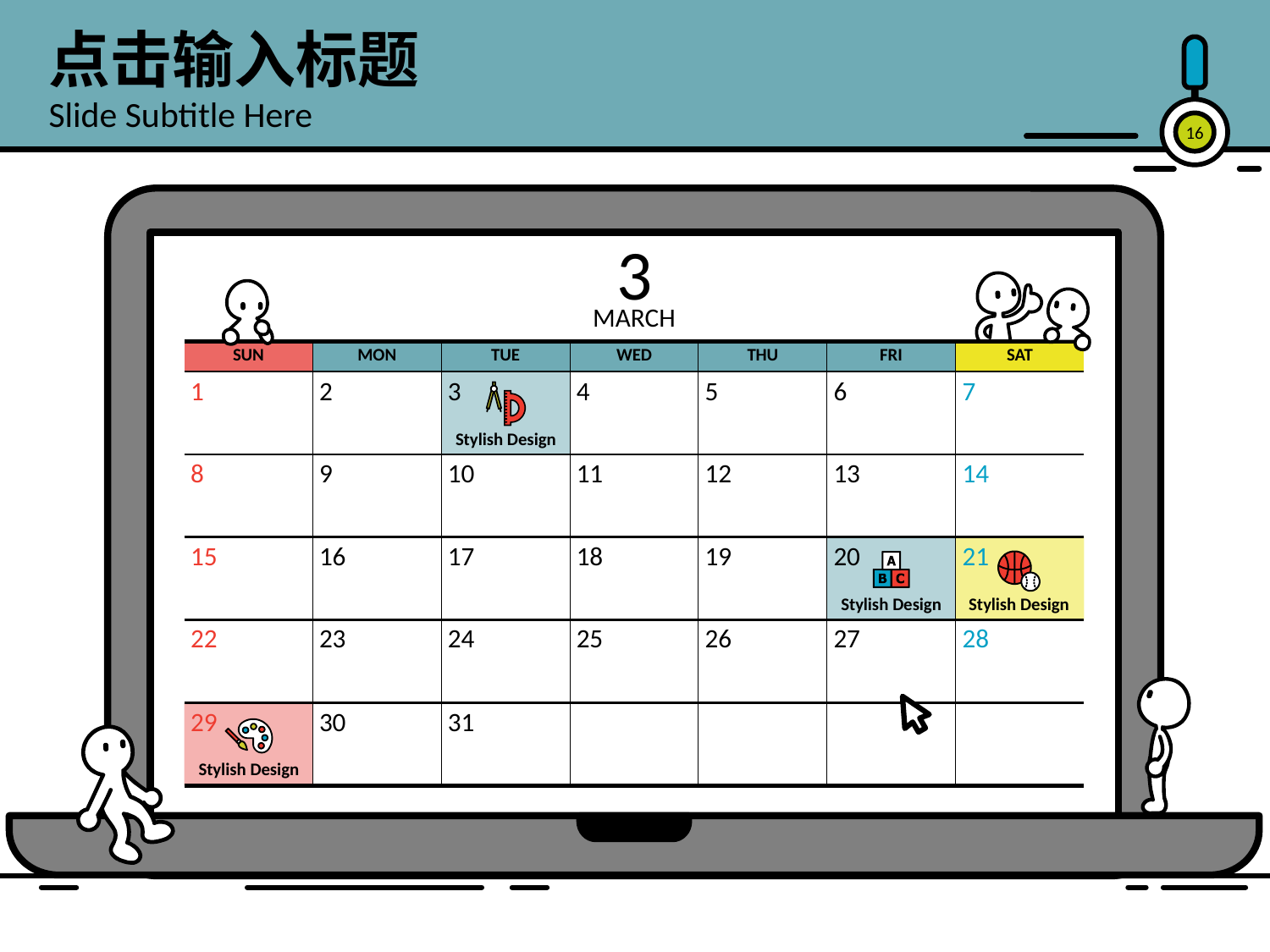

点击输入标题
Slide Subtitle Here
16

3

MARCH
| SUN | MON | TUE | WED | THU | FRI | SAT |
| --- | --- | --- | --- | --- | --- | --- |
|  |  |  |  |  |  |  |
|  |  |  |  |  |  |  |
|  |  |  |  |  |  |  |
|  |  |  |  |  |  |  |
|  |  |  |  |  |  |  |
1
2
3
4
5
6
7

Stylish Design
8
9
10
11
12
13
14
15
16
17
18
19
20
21

Stylish Design
Stylish Design
22
23
24
25
26
27
28

29
30
31

Stylish Design